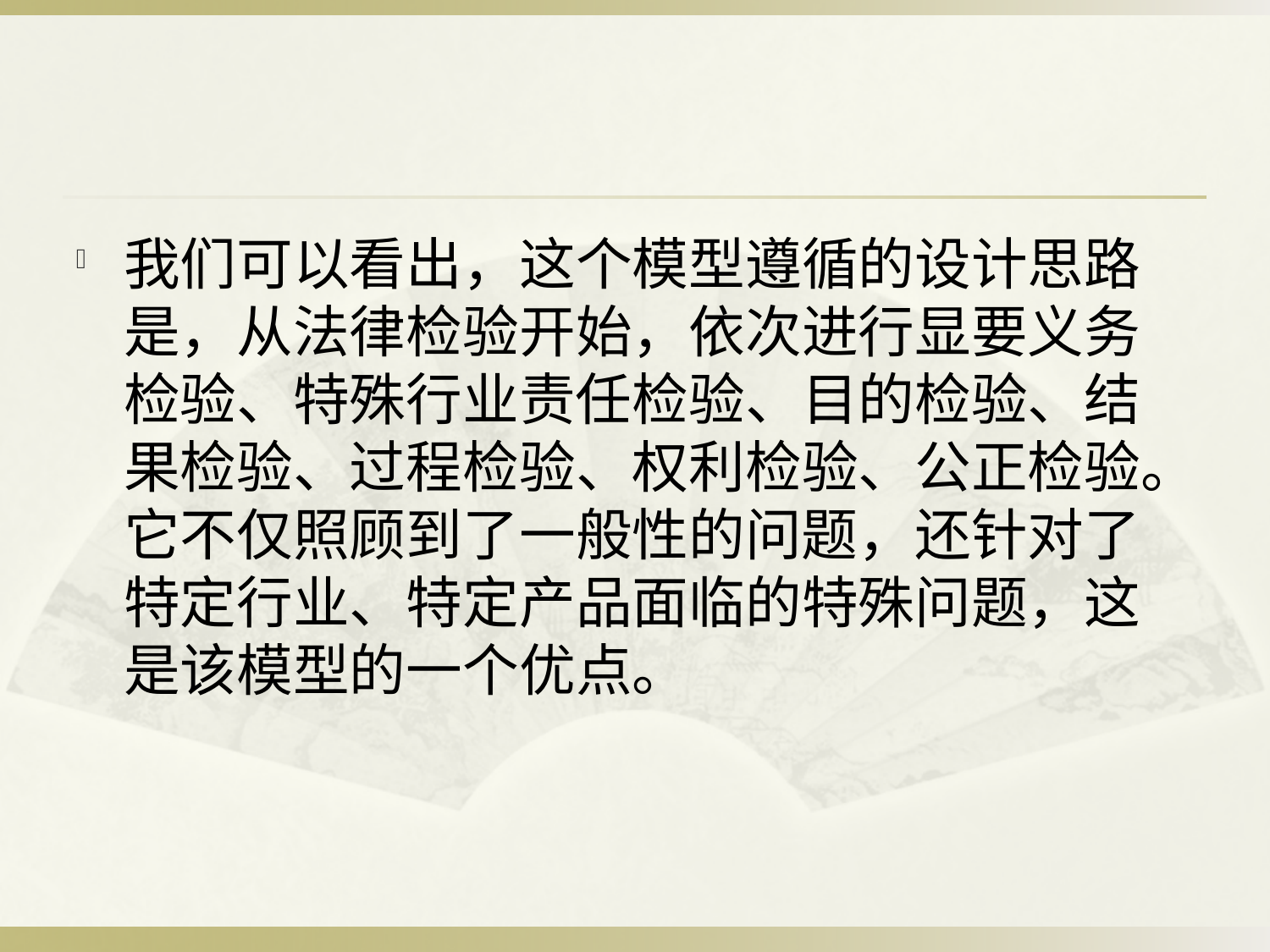

#
我们可以看出，这个模型遵循的设计思路是，从法律检验开始，依次进行显要义务检验、特殊行业责任检验、目的检验、结果检验、过程检验、权利检验、公正检验。它不仅照顾到了一般性的问题，还针对了特定行业、特定产品面临的特殊问题，这是该模型的一个优点。